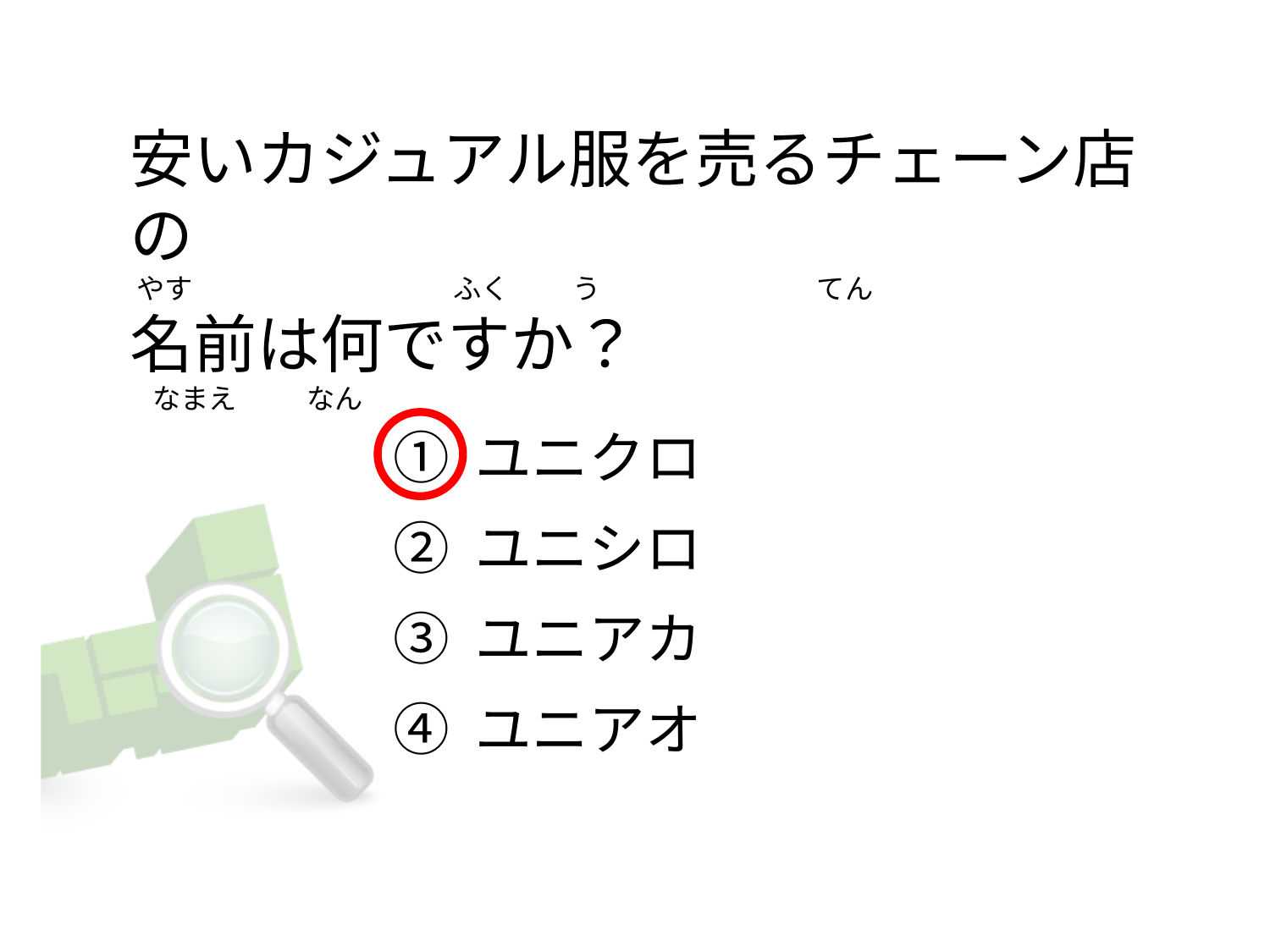

# 安いカジュアル服を売るチェーン店の  やす                                         ふく          う                                  てん 名前は何ですか？    なまえ           なん

① ユニクロ
② ユニシロ
③ ユニアカ
④ ユニアオ